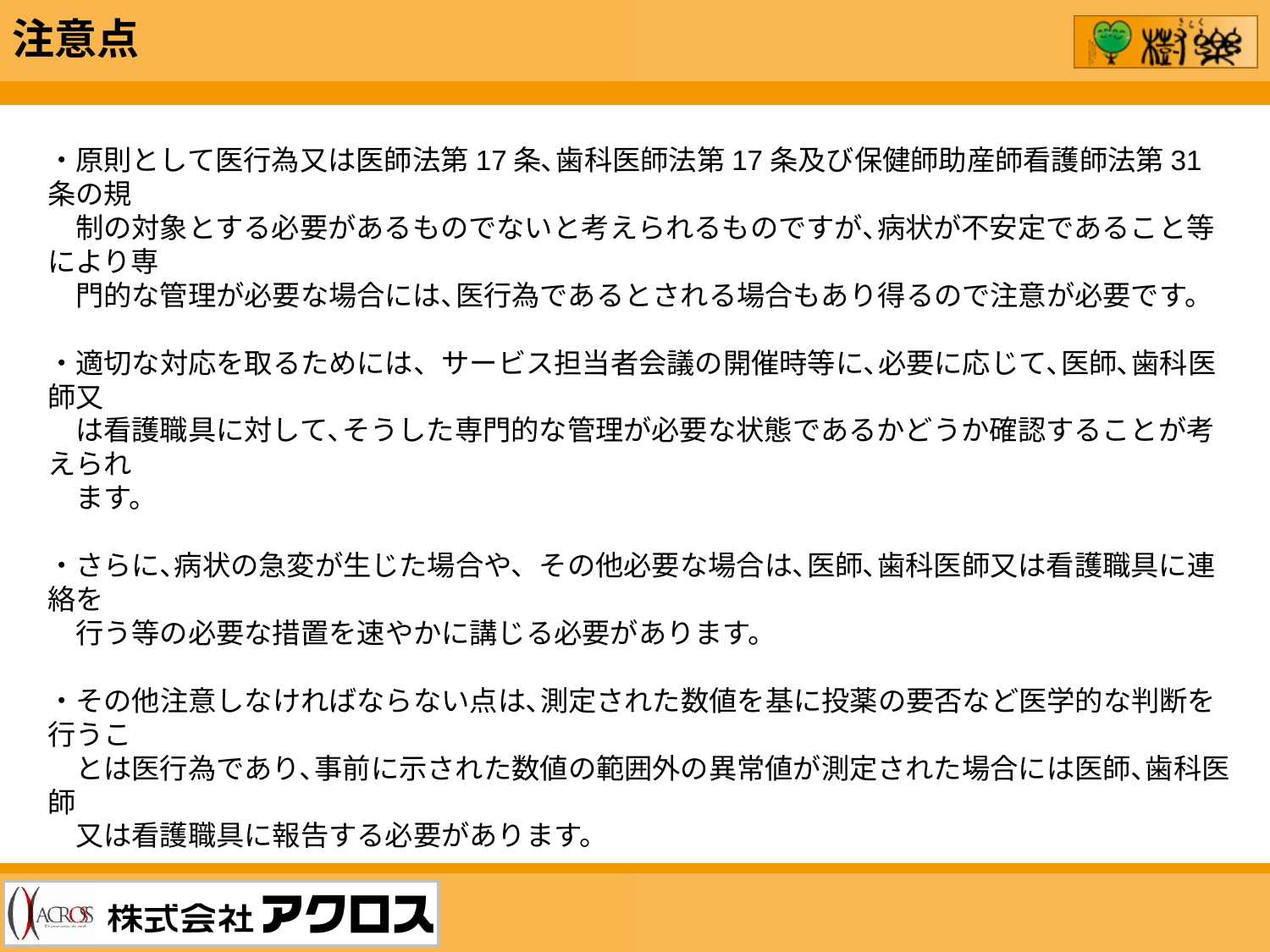

注意点
・原則として医行為又は医師法第17条､歯科医師法第17条及び保健師助産師看護師法第31条の規
　制の対象とする必要があるものでないと考えられるものですが､病状が不安定であること等により専
　門的な管理が必要な場合には､医行為であるとされる場合もあり得るので注意が必要です。
・適切な対応を取るためには、サービス担当者会議の開催時等に､必要に応じて､医師､歯科医師又
　は看護職具に対して､そうした専門的な管理が必要な状態であるかどうか確認することが考えられ
　ます。
・さらに､病状の急変が生じた場合や、その他必要な場合は､医師､歯科医師又は看護職具に連絡を
　行う等の必要な措置を速やかに講じる必要があります。

・その他注意しなければならない点は､測定された数値を基に投薬の要否など医学的な判断を行うこ
　とは医行為であり､事前に示された数値の範囲外の異常値が測定された場合には医師､歯科医師
　又は看護職具に報告する必要があります。